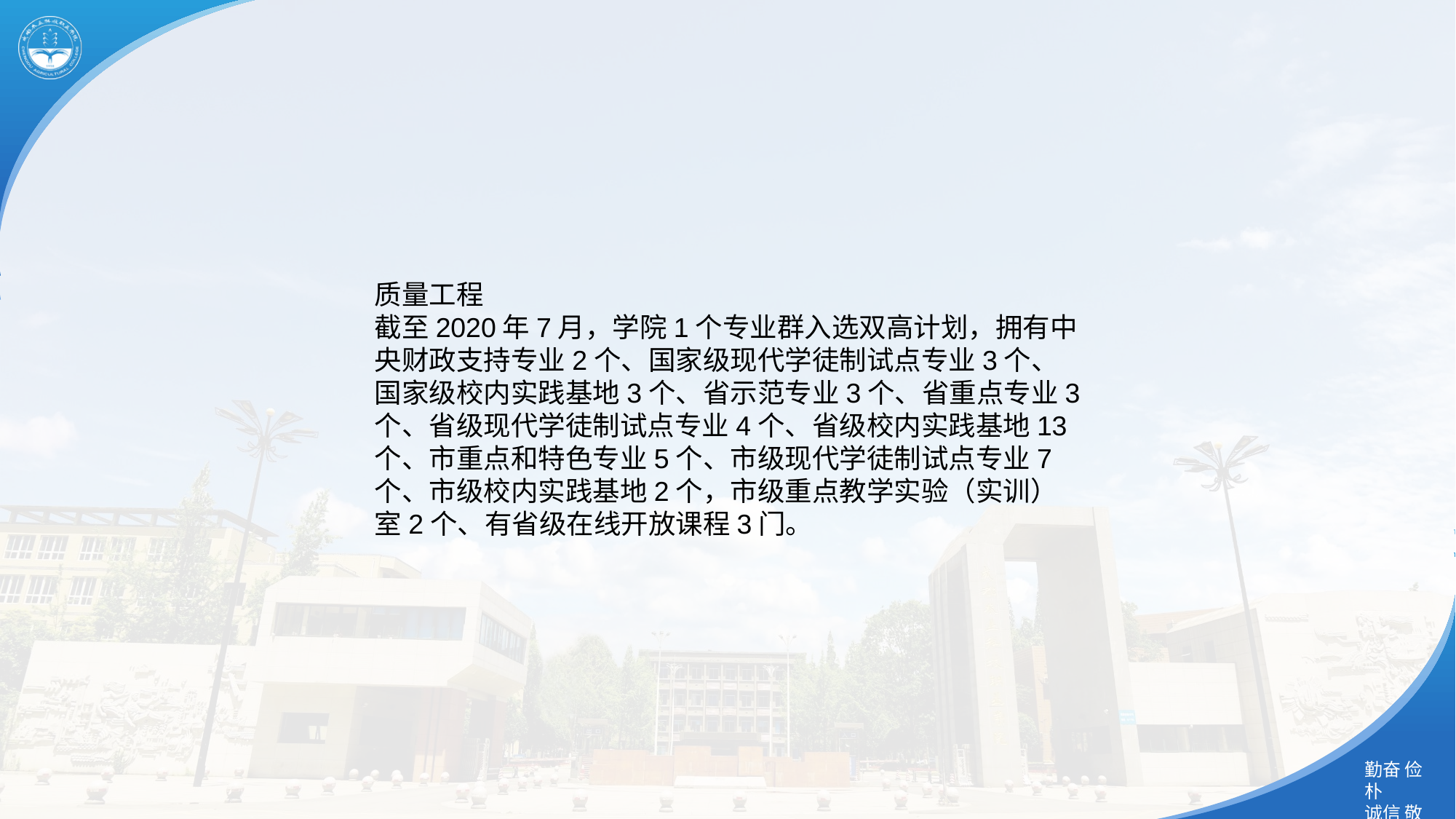

质量工程
截至2020年7月，学院1个专业群入选双高计划，拥有中央财政支持专业2个、国家级现代学徒制试点专业3个、国家级校内实践基地3个、省示范专业3个、省重点专业3个、省级现代学徒制试点专业4个、省级校内实践基地13个、市重点和特色专业5个、市级现代学徒制试点专业7个、市级校内实践基地2个，市级重点教学实验（实训）室2个、有省级在线开放课程3门。